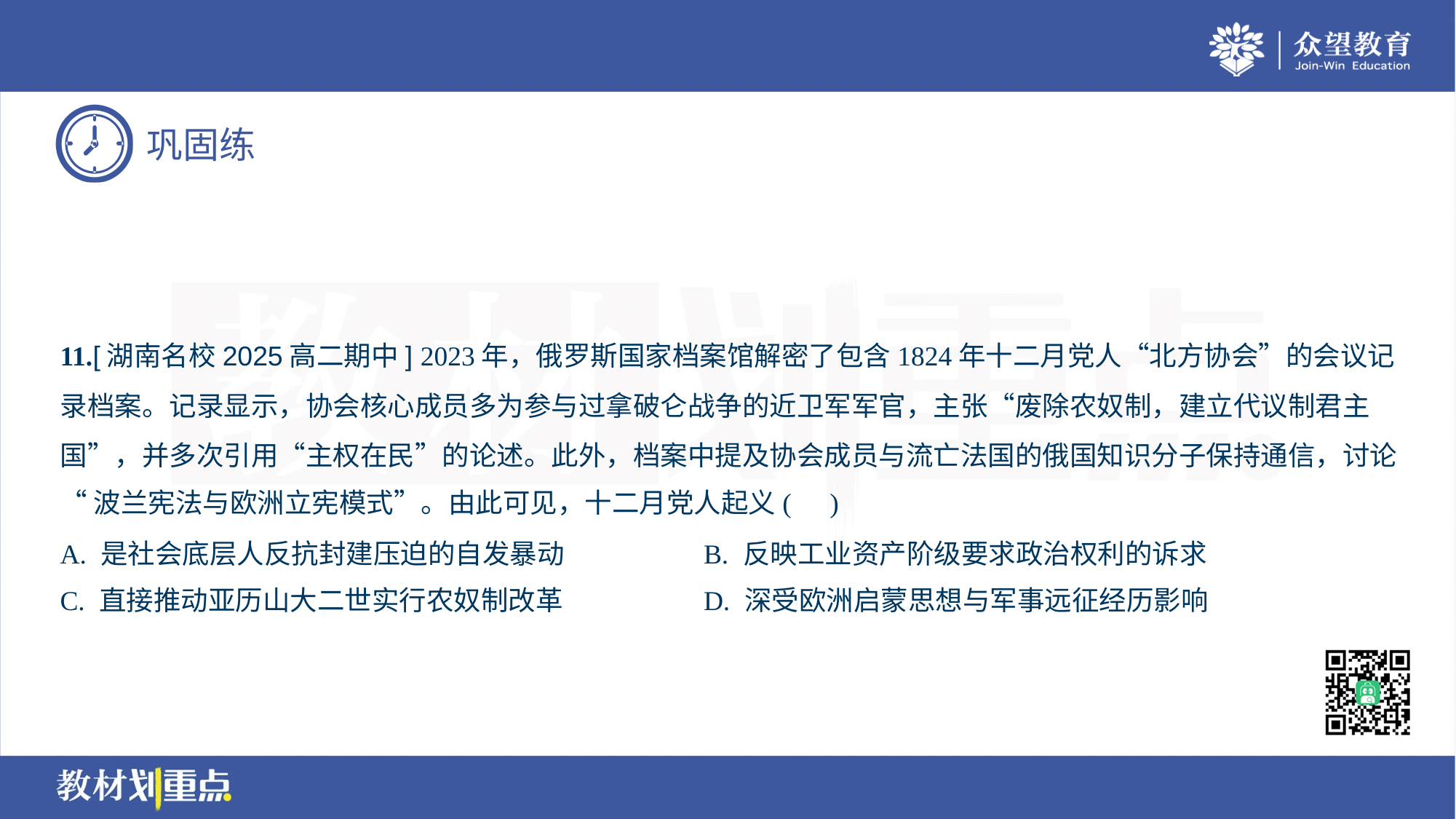

11.[湖南名校2025高二期中] 2023年，俄罗斯国家档案馆解密了包含1824年十二月党人“北方协会”的会议记
录档案。记录显示，协会核心成员多为参与过拿破仑战争的近卫军军官，主张“废除农奴制，建立代议制君主
国”，并多次引用“主权在民”的论述。此外，档案中提及协会成员与流亡法国的俄国知识分子保持通信，讨论
“波兰宪法与欧洲立宪模式”。由此可见，十二月党人起义(     )
A. 是社会底层人反抗封建压迫的自发暴动	B. 反映工业资产阶级要求政治权利的诉求
C. 直接推动亚历山大二世实行农奴制改革	D. 深受欧洲启蒙思想与军事远征经历影响